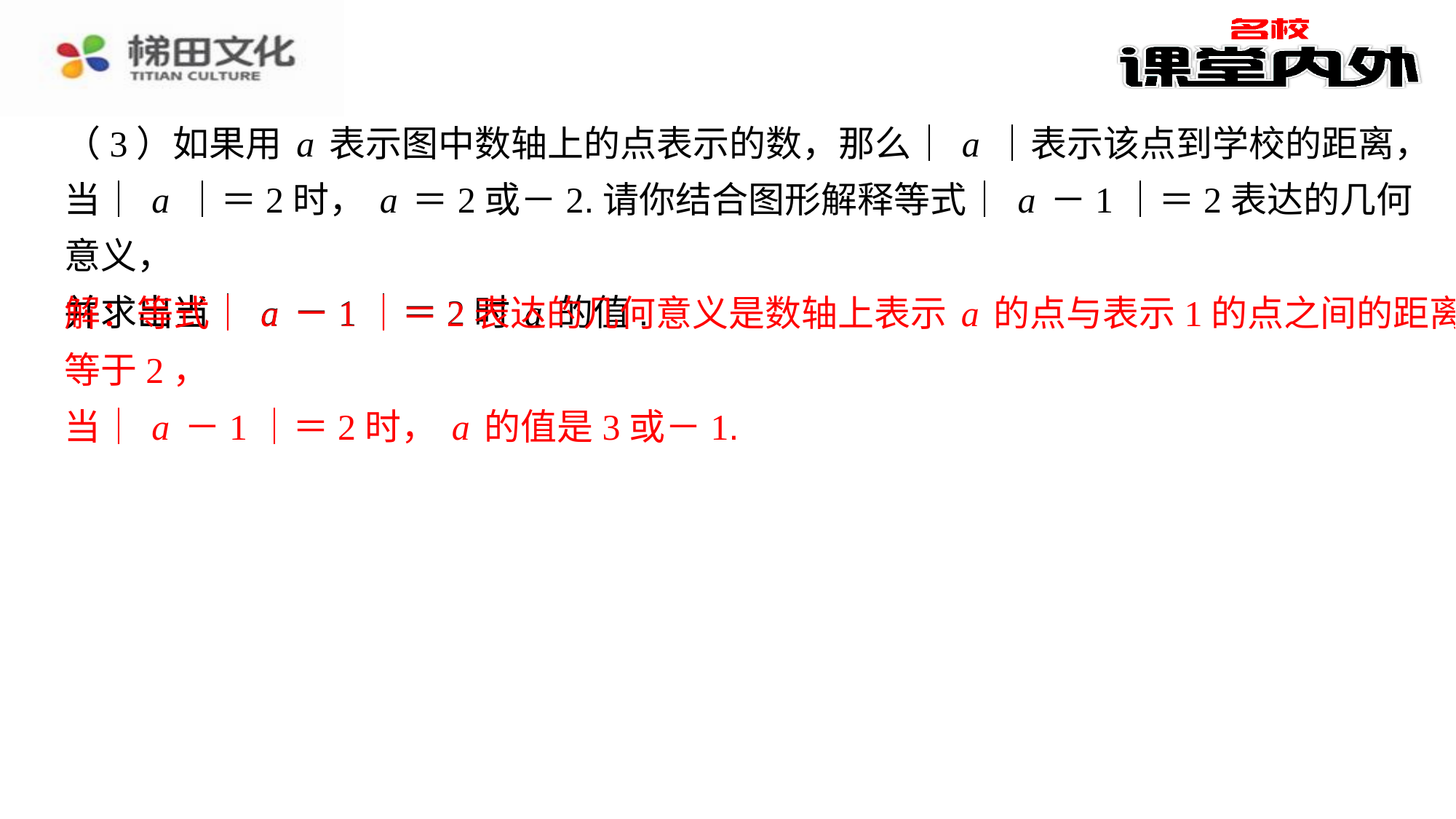

（3）如果用a表示图中数轴上的点表示的数，那么｜a｜表示该点到学校的距离，
当｜a｜＝2时，a＝2或－2.请你结合图形解释等式｜a－1｜＝2表达的几何意义，
并求出当｜a－1｜＝2时a的值.
解：等式｜a－1｜＝2表达的几何意义是数轴上表示a的点与表示1的点之间的距离
等于2，
当｜a－1｜＝2时，a的值是3或－1.
解：等式｜a－1｜＝2表达的几何意义是数轴上表示a的点与表示1的点之间的距离
等于2，
当｜a－1｜＝2时，a的值是3或－1.